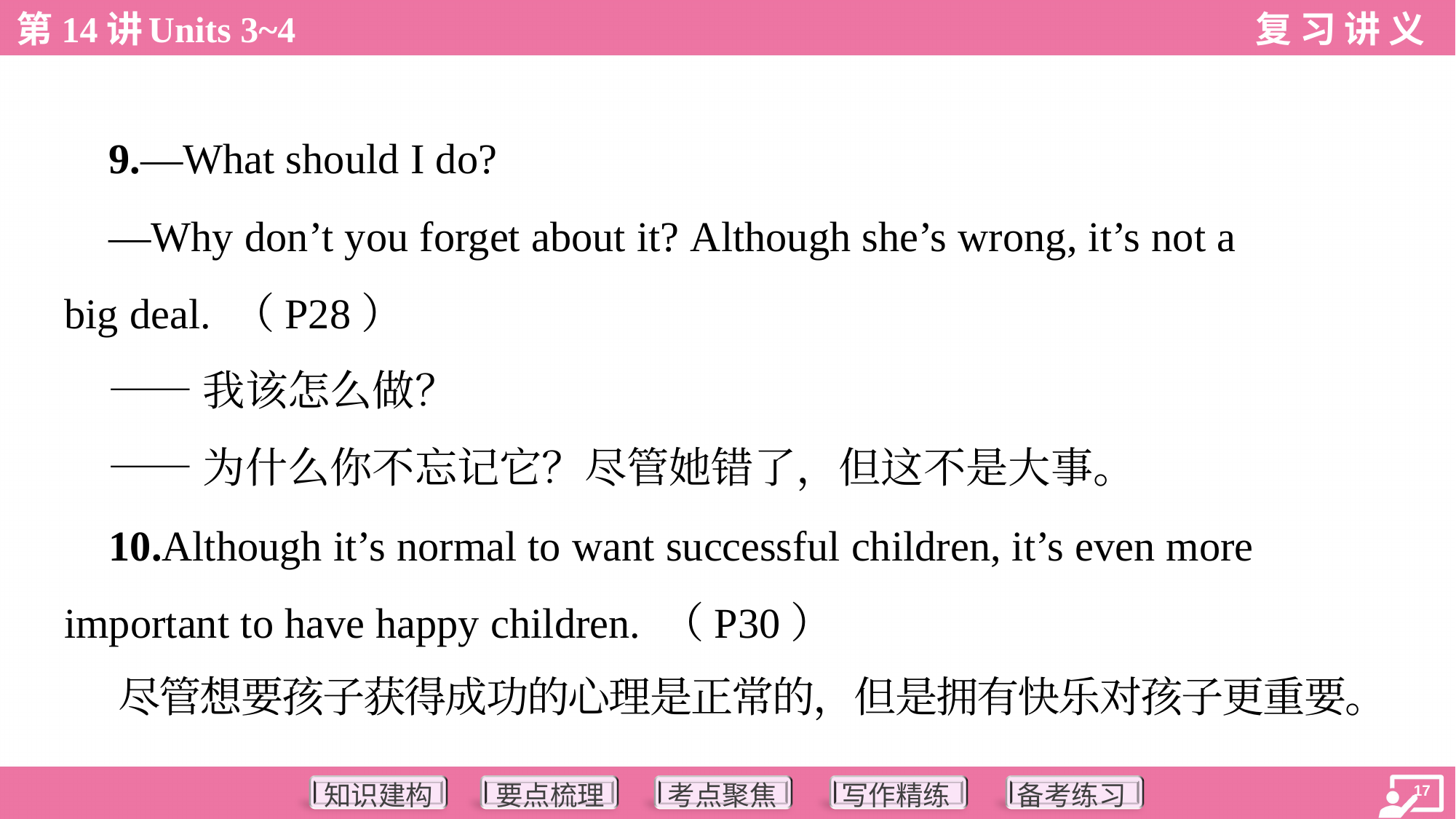

9.—What should I do?
    —Why don’t you forget about it? Although she’s wrong, it’s not a
big deal. （P28）
    ——我该怎么做？
    ——为什么你不忘记它？尽管她错了，但这不是大事。
    10.Although it’s normal to want successful children, it’s even more
important to have happy children. （P30）
    尽管想要孩子获得成功的心理是正常的，但是拥有快乐对孩子更重要。